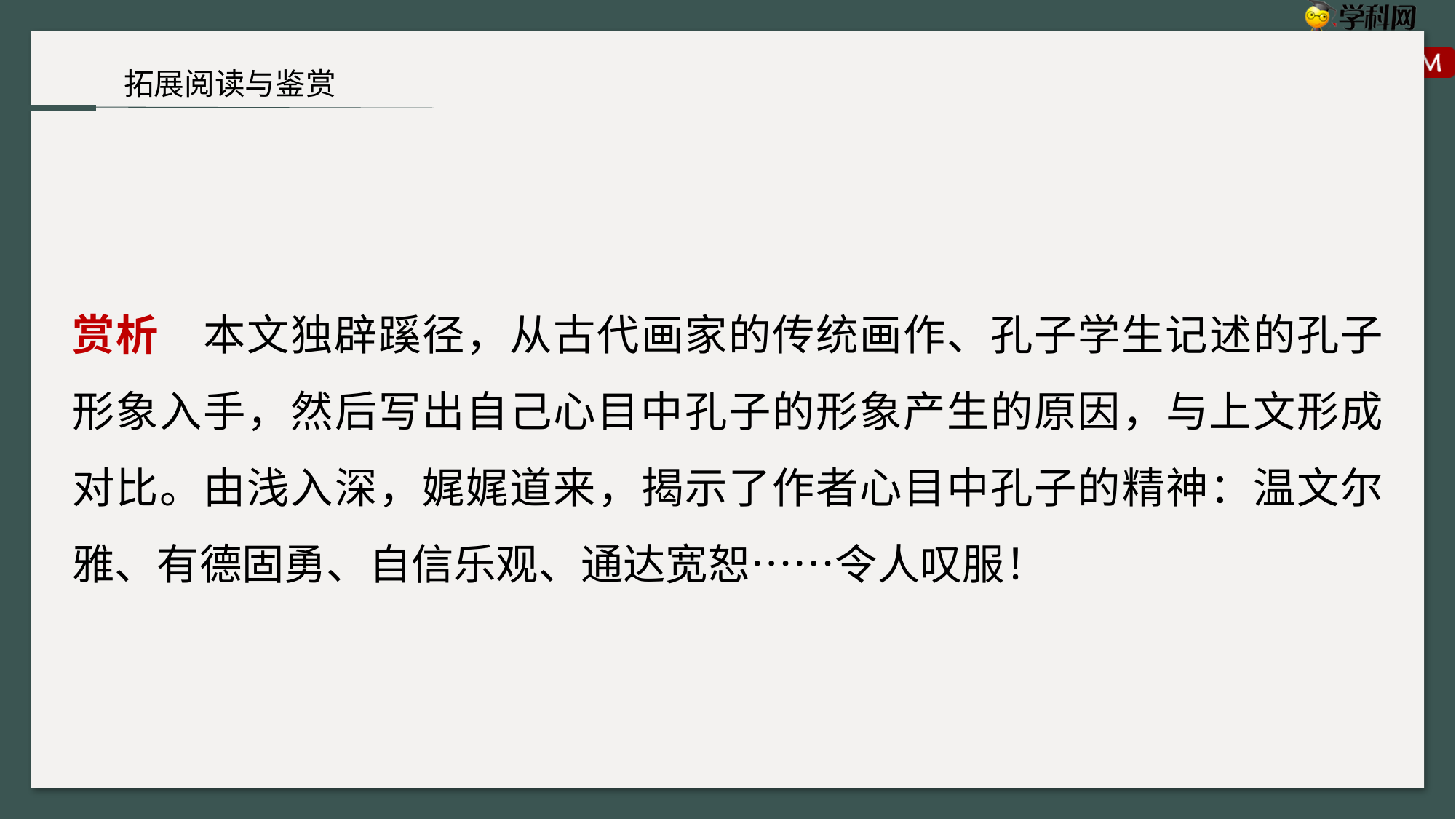

拓展阅读与鉴赏
赏析　本文独辟蹊径，从古代画家的传统画作、孔子学生记述的孔子形象入手，然后写出自己心目中孔子的形象产生的原因，与上文形成对比。由浅入深，娓娓道来，揭示了作者心目中孔子的精神：温文尔雅、有德固勇、自信乐观、通达宽恕……令人叹服！